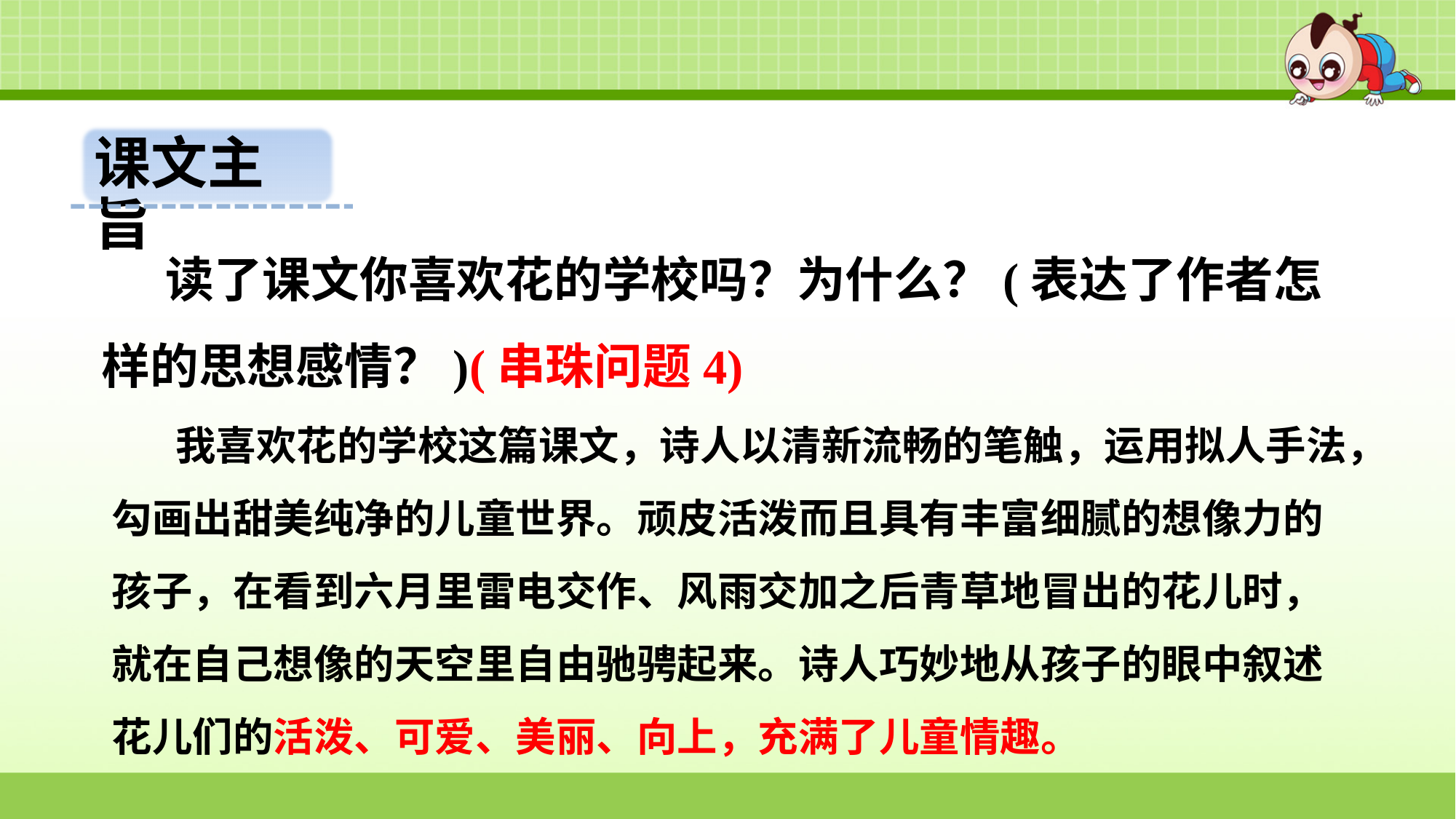

课文主旨

读了课文你喜欢花的学校吗？为什么？(表达了作者怎样的思想感情？)(串珠问题4)
我喜欢花的学校这篇课文，诗人以清新流畅的笔触，运用拟人手法，勾画出甜美纯净的儿童世界。顽皮活泼而且具有丰富细腻的想像力的孩子，在看到六月里雷电交作、风雨交加之后青草地冒出的花儿时，就在自己想像的天空里自由驰骋起来。诗人巧妙地从孩子的眼中叙述花儿们的活泼、可爱、美丽、向上，充满了儿童情趣。